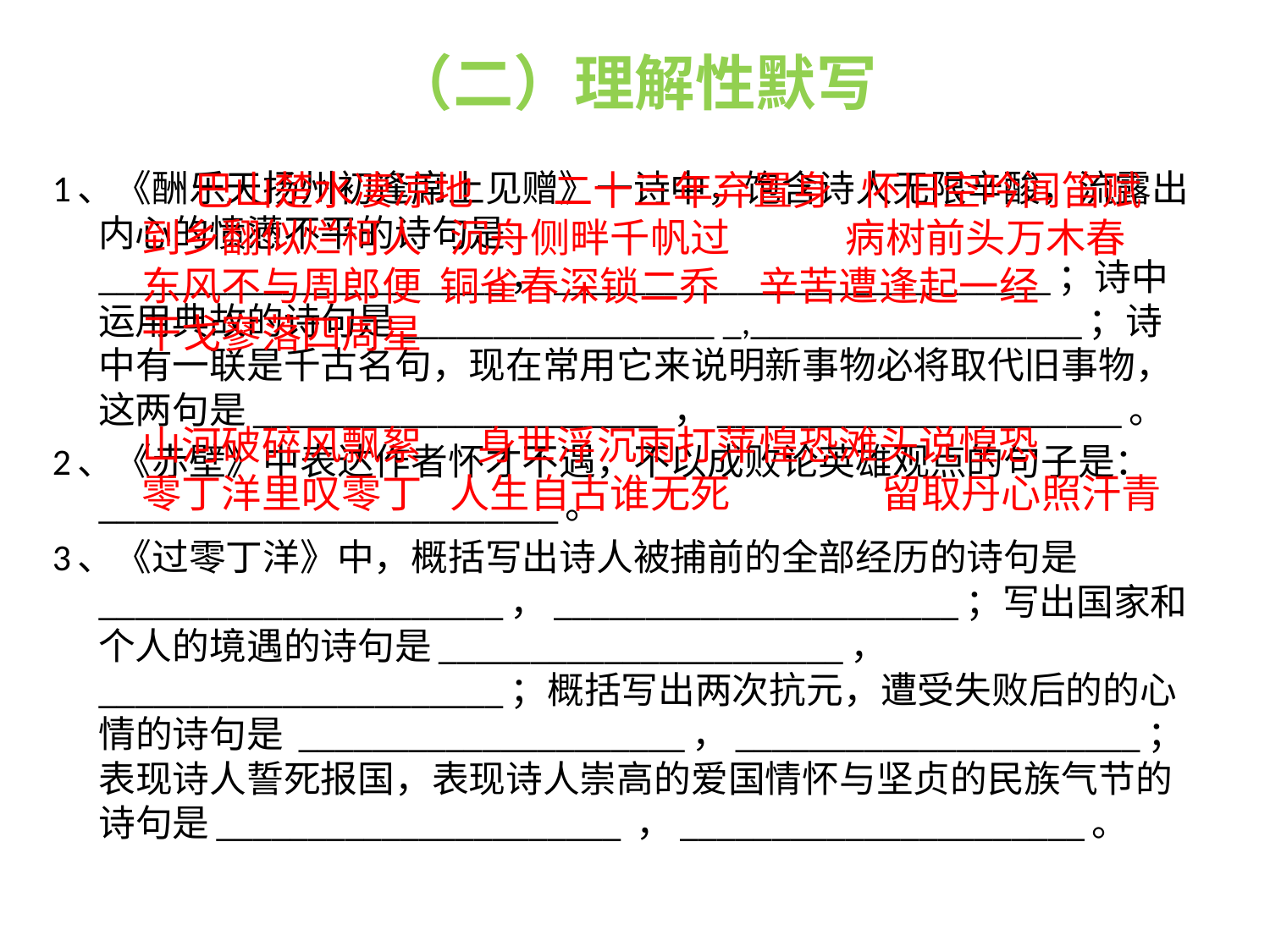

# （二）理解性默写
1、《酬乐天扬州初逢席上见赠》一诗中，饱含诗人无限辛酸，流露出内心的愤懑不平的诗句是______________________，___________________________；诗中运用典故的诗句是_________________ _,__________________；诗中有一联是千古名句，现在常用它来说明新事物必将取代旧事物，这两句是______________________ ，______________________。
2、《赤壁》中表达作者怀才不遇，不以成败论英雄观点的句子是：_________________________。
3、《过零丁洋》中，概括写出诗人被捕前的全部经历的诗句是______________________，______________________；写出国家和个人的境遇的诗句是______________________，  ______________________；概括写出两次抗元，遭受失败后的的心情的诗句是 _____________________，______________________；表现诗人誓死报国，表现诗人崇高的爱国情怀与坚贞的民族气节的诗句是______________________ ，______________________。

													     巴山楚水凄凉地			二十三年弃置身						怀旧空吟闻笛赋   到乡翻似烂柯人												沉舟侧畔千帆过             病树前头万木春											东风不与周郎便  铜雀春深锁二乔												辛苦遭逢起一经        	干戈寥落四周星

	山河破碎风飘絮		   身世浮沉雨打萍											惶恐滩头说惶恐              零丁洋里叹零丁											人生自古谁无死                 留取丹心照汗青